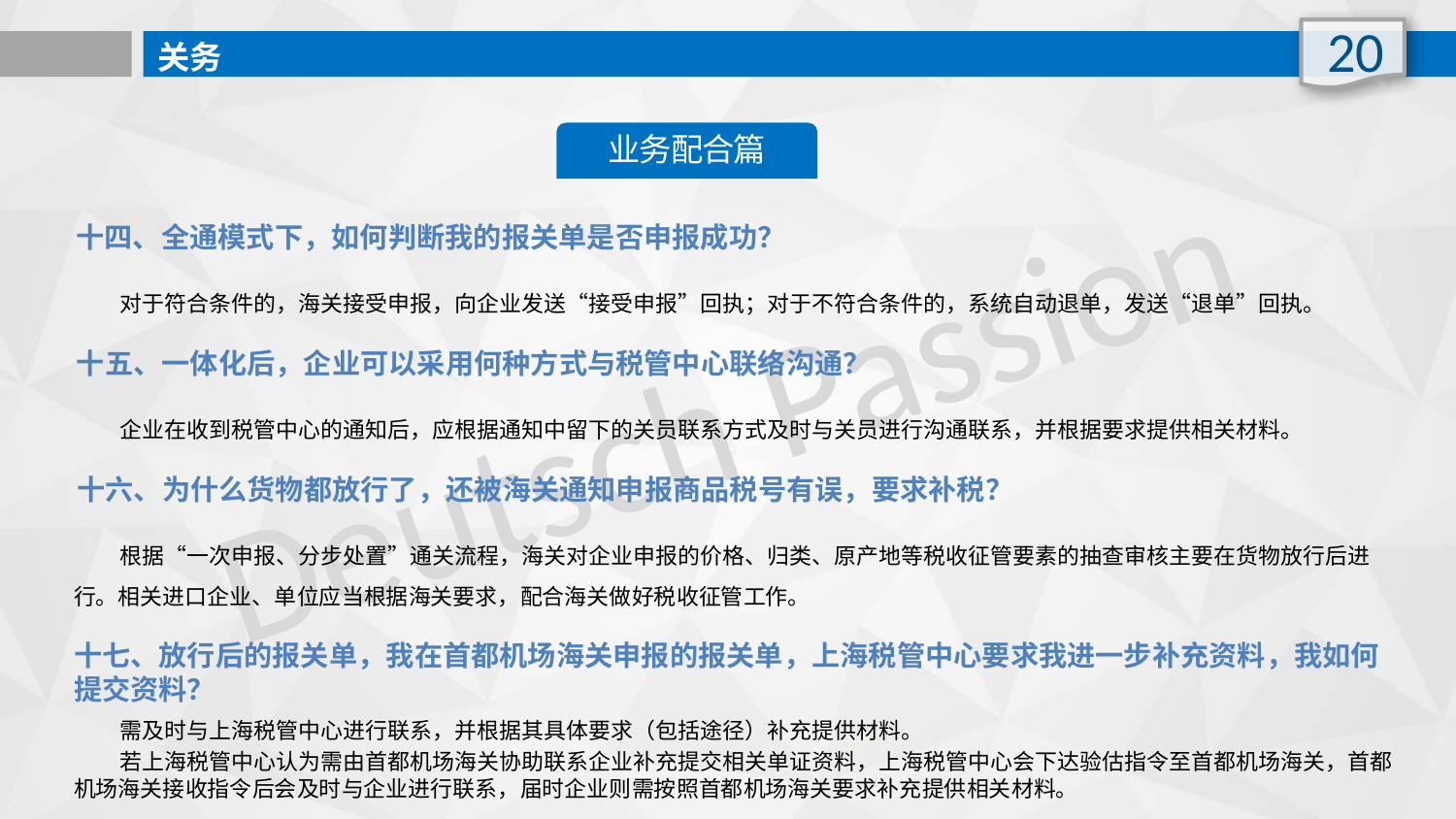

20

关务

业务配合篇
十四、全通模式下，如何判断我的报关单是否申报成功？
        对于符合条件的，海关接受申报，向企业发送“接受申报”回执；对于不符合条件的，系统自动退单，发送“退单”回执。
Deutsch Passion
十五、一体化后，企业可以采用何种方式与税管中心联络沟通？
        企业在收到税管中心的通知后，应根据通知中留下的关员联系方式及时与关员进行沟通联系，并根据要求提供相关材料。
十六、为什么货物都放行了，还被海关通知申报商品税号有误，要求补税？
        根据“一次申报、分步处置”通关流程，海关对企业申报的价格、归类、原产地等税收征管要素的抽查审核主要在货物放行后进行。相关进口企业、单位应当根据海关要求，配合海关做好税收征管工作。
十七、放行后的报关单，我在首都机场海关申报的报关单，上海税管中心要求我进一步补充资料，我如何提交资料？
        需及时与上海税管中心进行联系，并根据其具体要求（包括途径）补充提供材料。
        若上海税管中心认为需由首都机场海关协助联系企业补充提交相关单证资料，上海税管中心会下达验估指令至首都机场海关，首都机场海关接收指令后会及时与企业进行联系，届时企业则需按照首都机场海关要求补充提供相关材料。